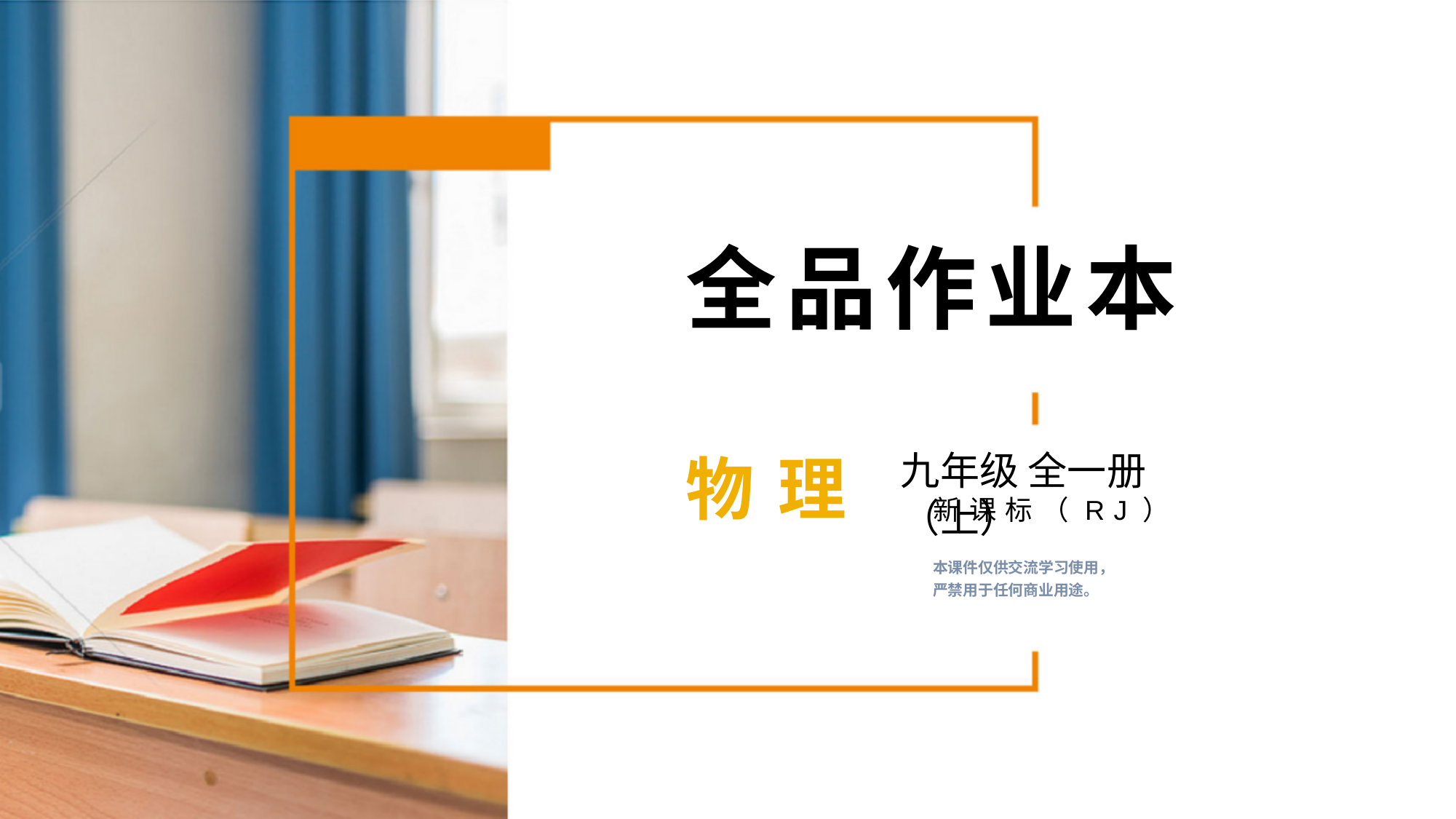

全品作业本
物 理
九年级 全一册（上）
新课标（RJ）
本课件仅供交流学习使用，
严禁用于任何商业用途。